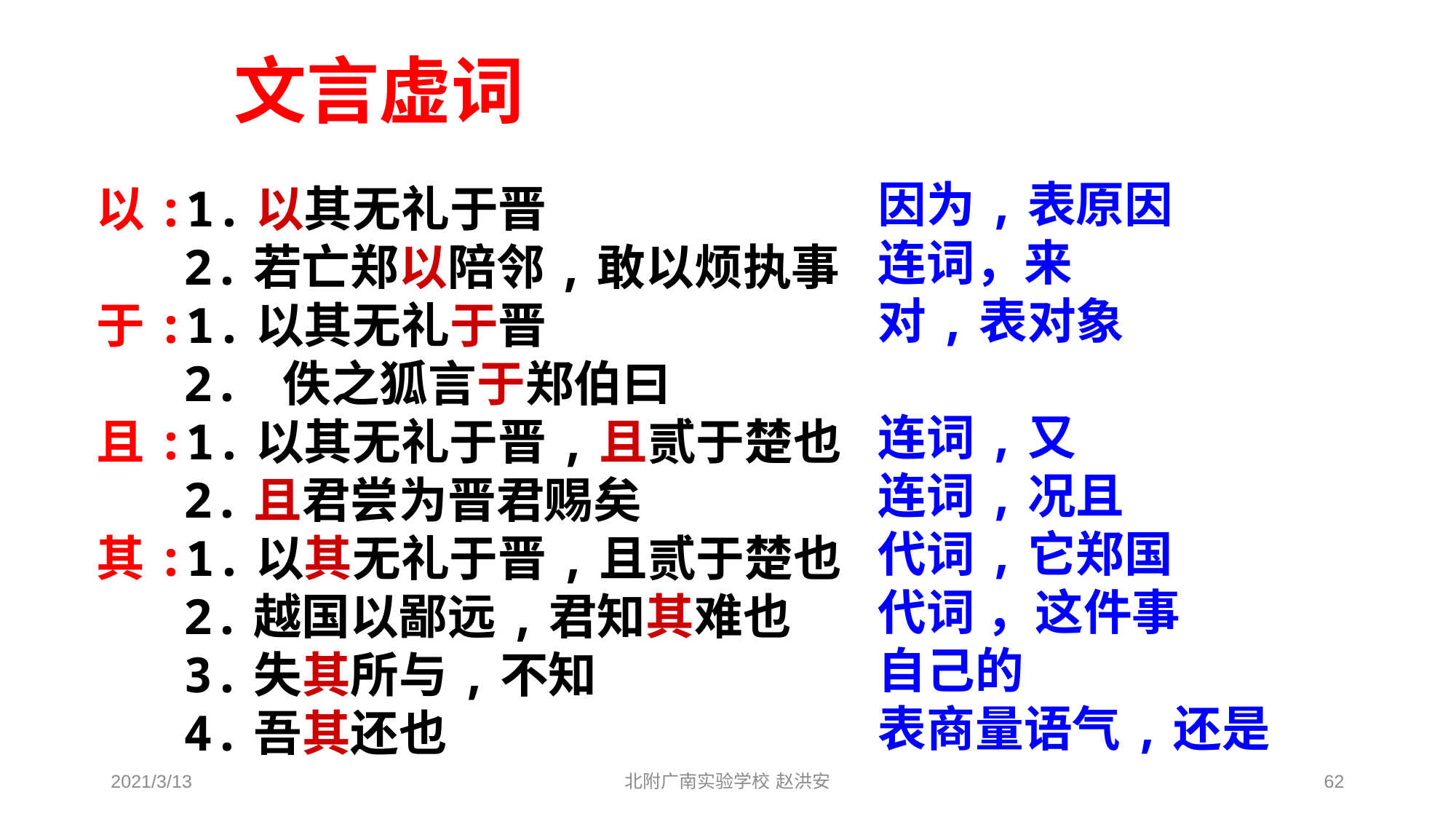

# 文言虚词
因为,表原因
连词，来
对,表对象

连词,又
连词,况且
代词,它郑国
代词 ，这件事
自己的
表商量语气,还是
以:1.以其无礼于晋
   2.若亡郑以陪邻,敢以烦执事
于:1.以其无礼于晋
   2. 佚之狐言于郑伯曰
且:1.以其无礼于晋,且贰于楚也
   2.且君尝为晋君赐矣
其:1.以其无礼于晋,且贰于楚也
   2.越国以鄙远,君知其难也
   3.失其所与,不知
   4.吾其还也
2021/3/13
北附广南实验学校 赵洪安
62